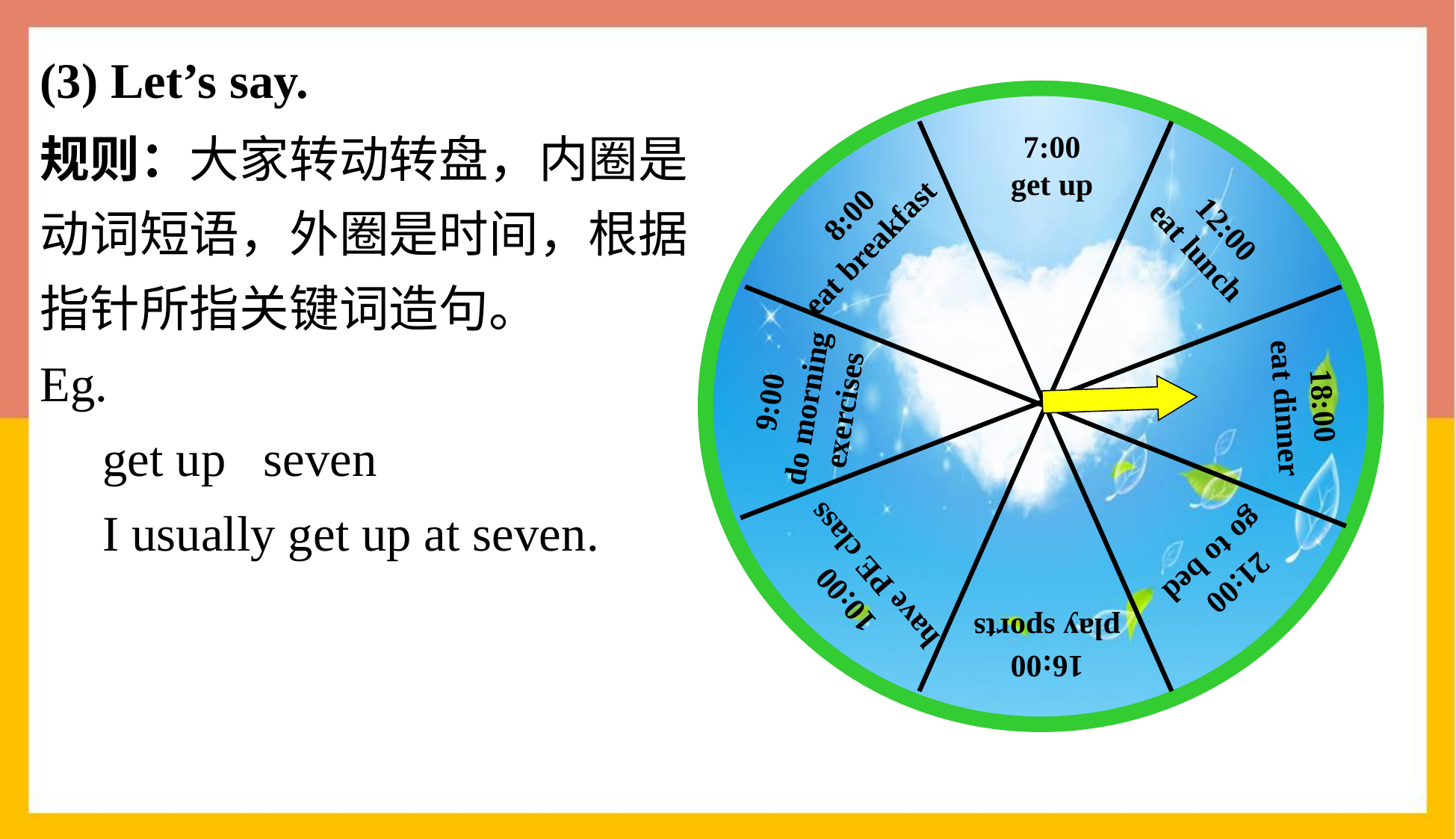

# (3) Let’s say.

7:00
get up
8:00
eat breakfast
12:00
eat lunch

9:00
do morning
 exercises
18:00
eat dinner
21:00
go to bed
10:00
have PE class
16:00
play sports
规则：大家转动转盘，内圈是动词短语，外圈是时间，根据指针所指关键词造句。
Eg.
     get up   seven
     I usually get up at seven.